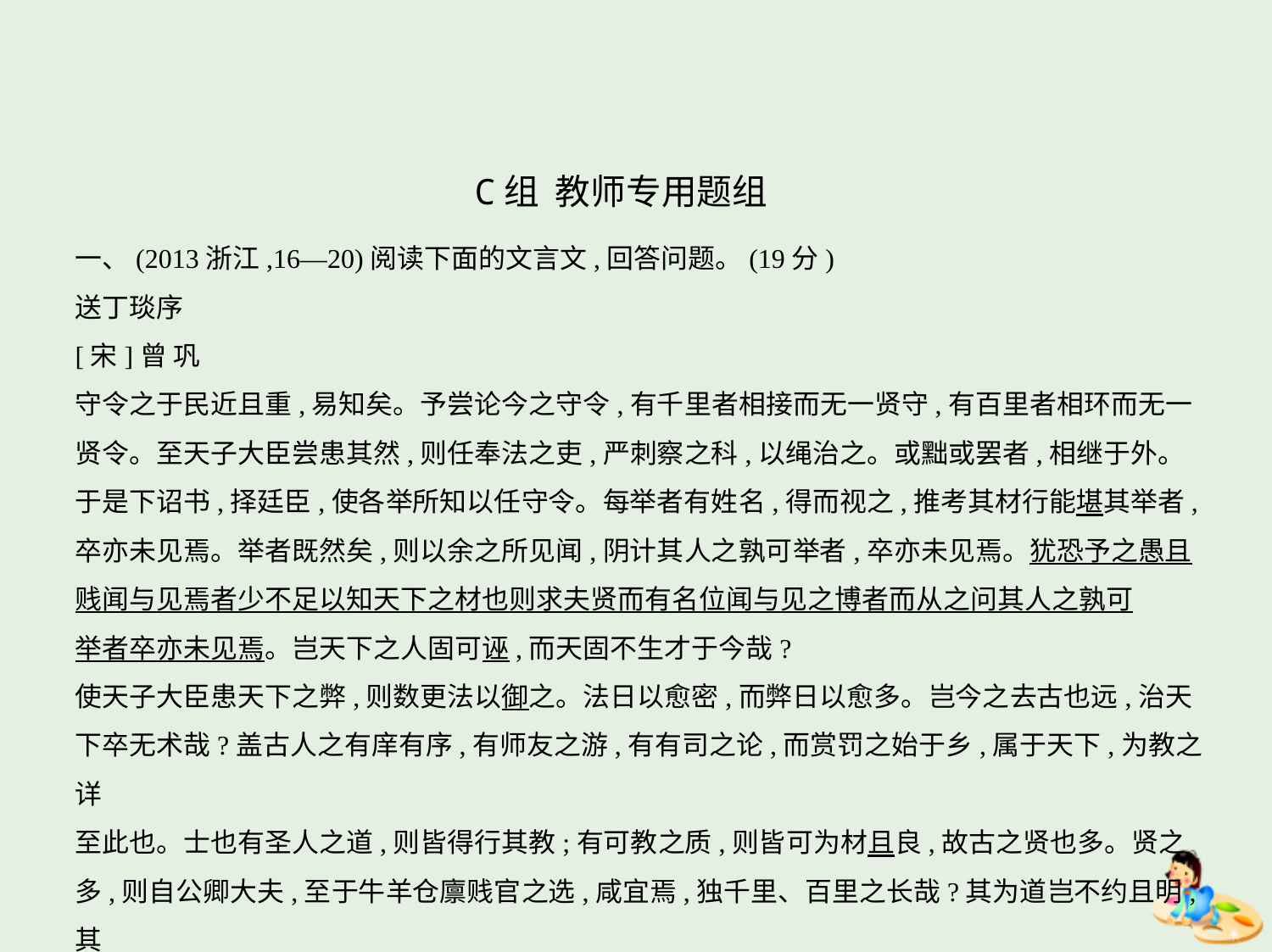

C组  教师专用题组
一、(2013浙江,16—20)阅读下面的文言文,回答问题。(19分)
送丁琰序
[宋]曾 巩
守令之于民近且重,易知矣。予尝论今之守令,有千里者相接而无一贤守,有百里者相环而无一
贤令。至天子大臣尝患其然,则任奉法之吏,严刺察之科,以绳治之。或黜或罢者,相继于外。
于是下诏书,择廷臣,使各举所知以任守令。每举者有姓名,得而视之,推考其材行能堪其举者,
卒亦未见焉。举者既然矣,则以余之所见闻,阴计其人之孰可举者,卒亦未见焉。犹恐予之愚且
贱闻与见焉者少不足以知天下之材也则求夫贤而有名位闻与见之博者而从之问其人之孰可
举者卒亦未见焉。岂天下之人固可诬,而天固不生才于今哉?
使天子大臣患天下之弊,则数更法以御之。法日以愈密,而弊日以愈多。岂今之去古也远,治天
下卒无术哉?盖古人之有庠有序,有师友之游,有有司之论,而赏罚之始于乡,属于天下,为教之详
至此也。士也有圣人之道,则皆得行其教;有可教之质,则皆可为材且良,故古之贤也多。贤之
多,则自公卿大夫,至于牛羊仓廪贱官之选,咸宜焉,独千里、百里之长哉?其为道岂不约且明,其